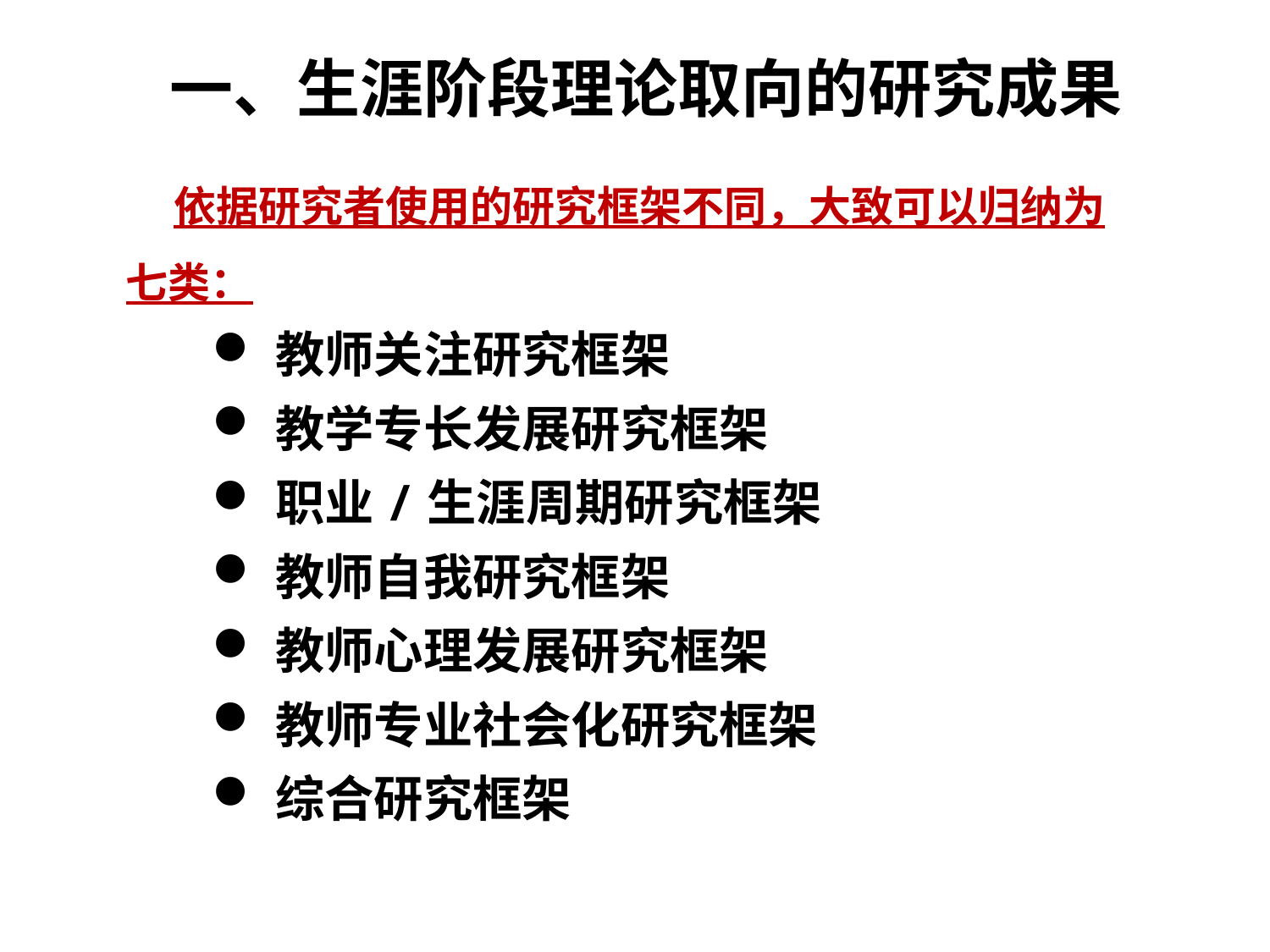

一、生涯阶段理论取向的研究成果
    依据研究者使用的研究框架不同，大致可以归纳为七类：
教师关注研究框架
教学专长发展研究框架
职业/生涯周期研究框架
教师自我研究框架
教师心理发展研究框架
教师专业社会化研究框架
综合研究框架